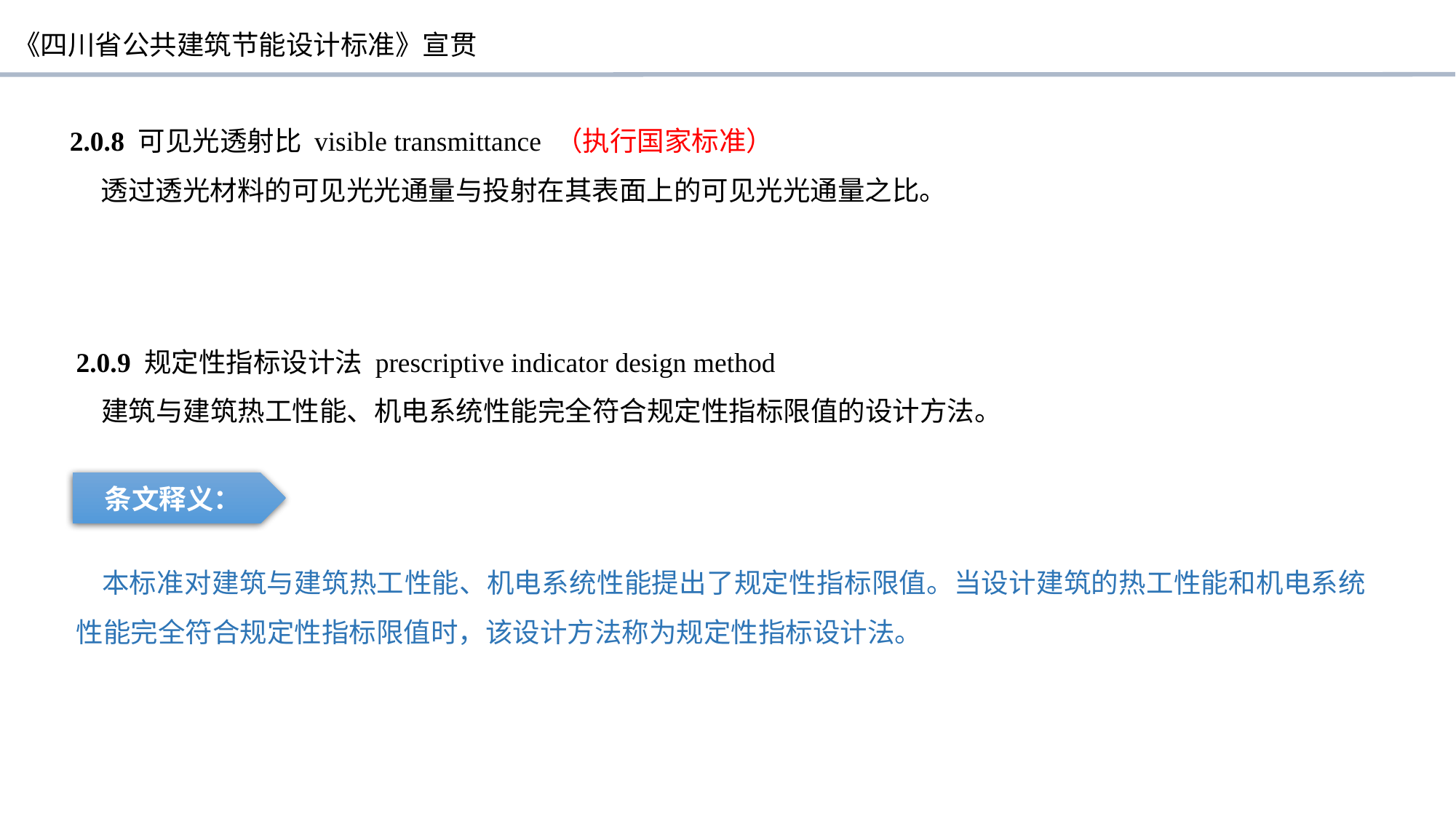

2.0.8 可见光透射比 visible transmittance （执行国家标准）
    透过透光材料的可见光光通量与投射在其表面上的可见光光通量之比。
2.0.9 规定性指标设计法 prescriptive indicator design method
   建筑与建筑热工性能、机电系统性能完全符合规定性指标限值的设计方法。
条文释义：
   本标准对建筑与建筑热工性能、机电系统性能提出了规定性指标限值。当设计建筑的热工性能和机电系统性能完全符合规定性指标限值时，该设计方法称为规定性指标设计法。